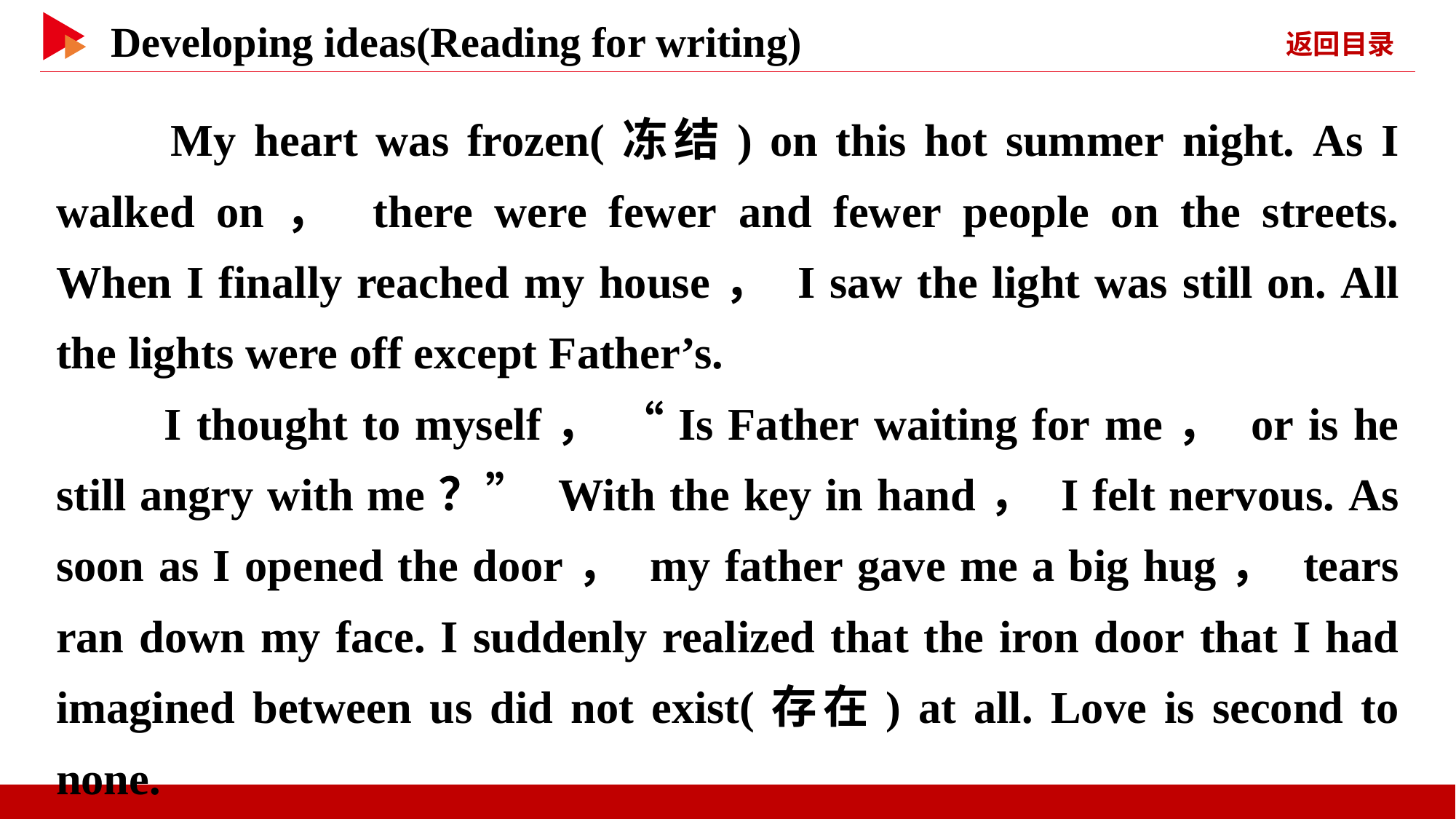

My heart was frozen(冻结) on this hot summer night. As I walked on， there were fewer and fewer people on the streets. When I finally reached my house， I saw the light was still on. All the lights were off except Father’s.
　　I thought to myself， “Is Father waiting for me， or is he still angry with me？” With the key in hand， I felt nervous. As soon as I opened the door， my father gave me a big hug， tears ran down my face. I suddenly realized that the iron door that I had imagined between us did not exist(存在) at all. Love is second to none.